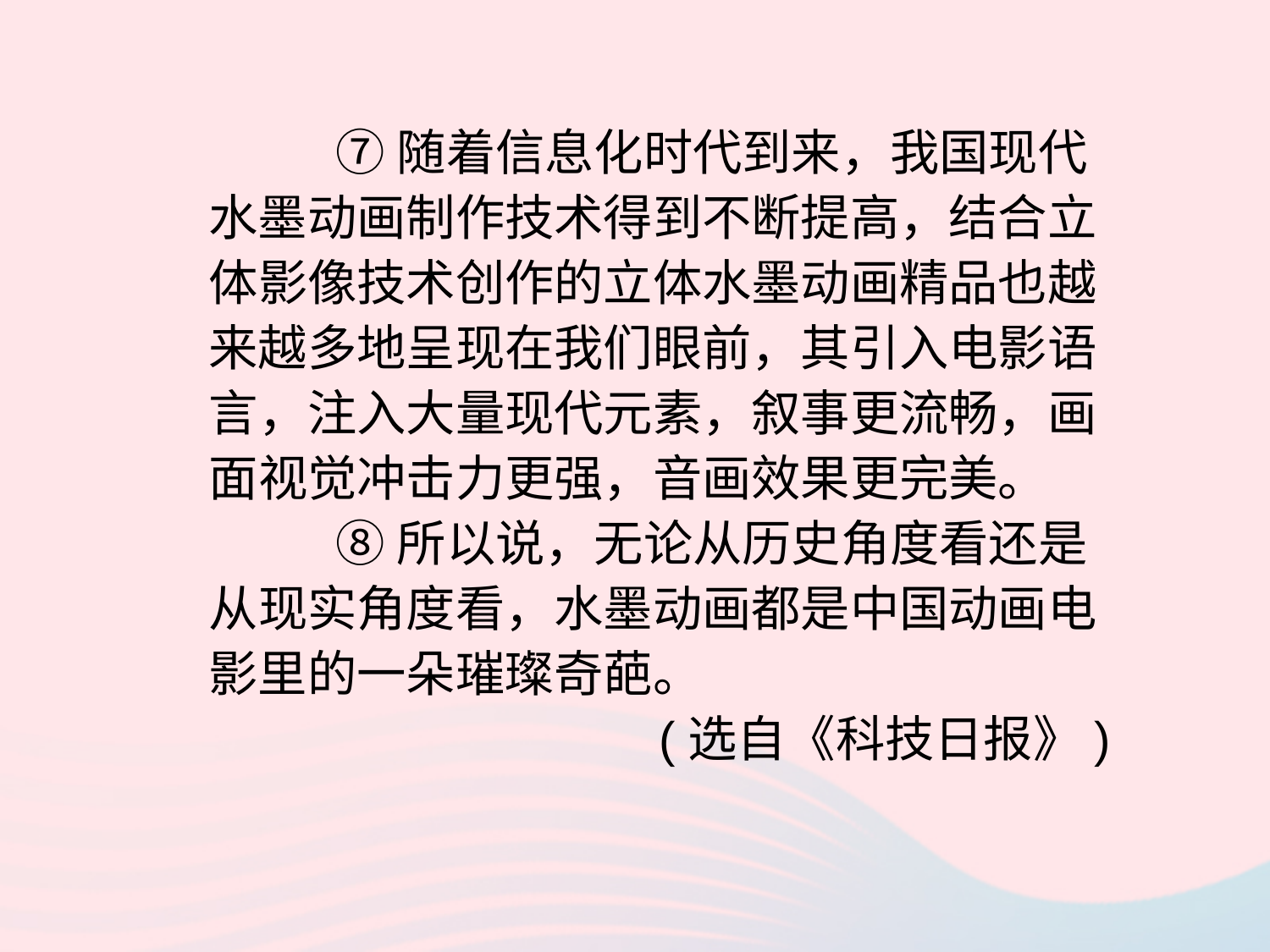

⑦随着信息化时代到来，我国现代水墨动画制作技术得到不断提高，结合立体影像技术创作的立体水墨动画精品也越来越多地呈现在我们眼前，其引入电影语言，注入大量现代元素，叙事更流畅，画面视觉冲击力更强，音画效果更完美。
	⑧所以说，无论从历史角度看还是从现实角度看，水墨动画都是中国动画电影里的一朵璀璨奇葩。
(选自《科技日报》)